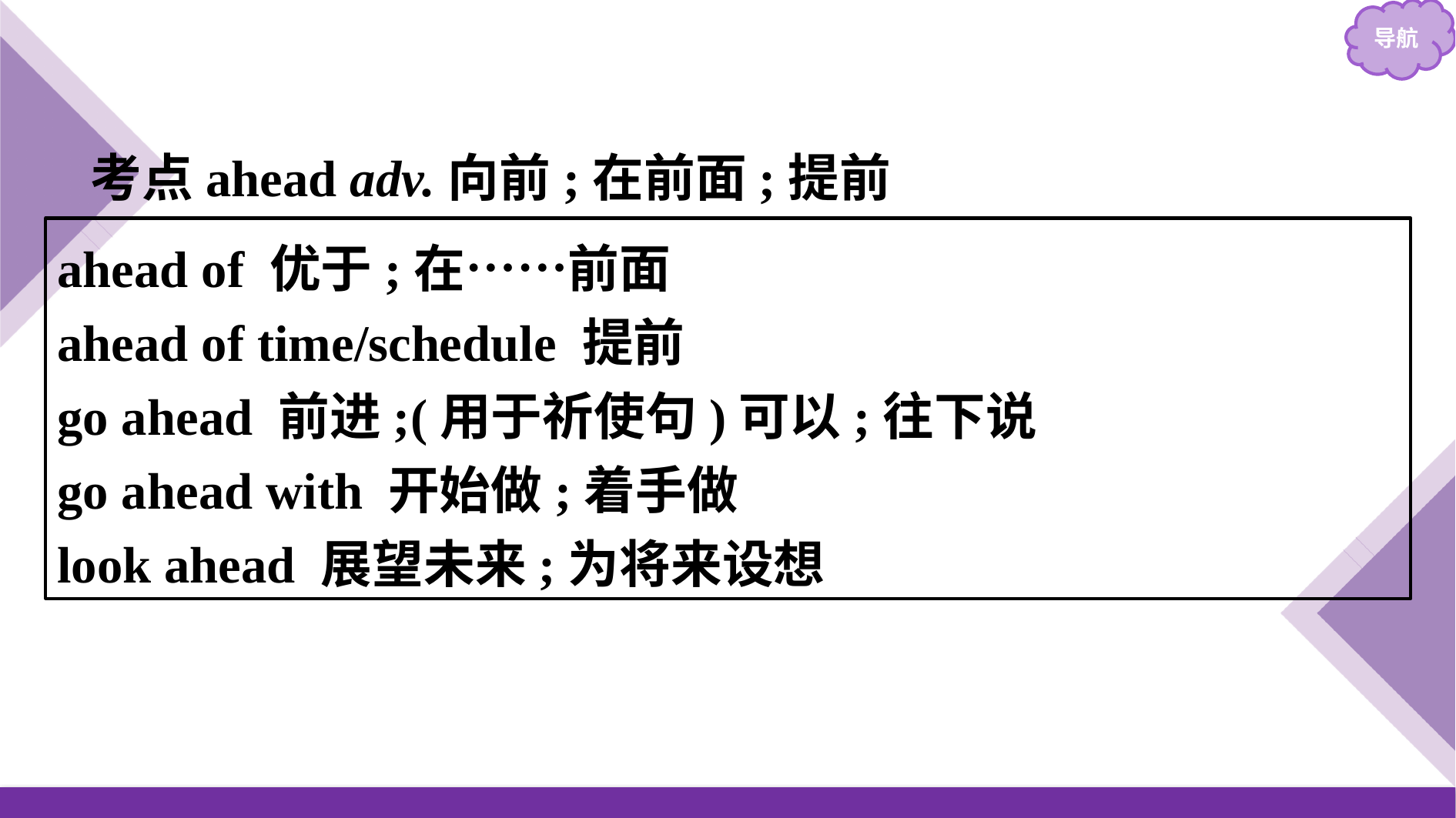

考点ahead adv.向前;在前面;提前
ahead of 优于;在……前面
ahead of time/schedule 提前
go ahead 前进;(用于祈使句)可以;往下说
go ahead with 开始做;着手做
look ahead 展望未来;为将来设想